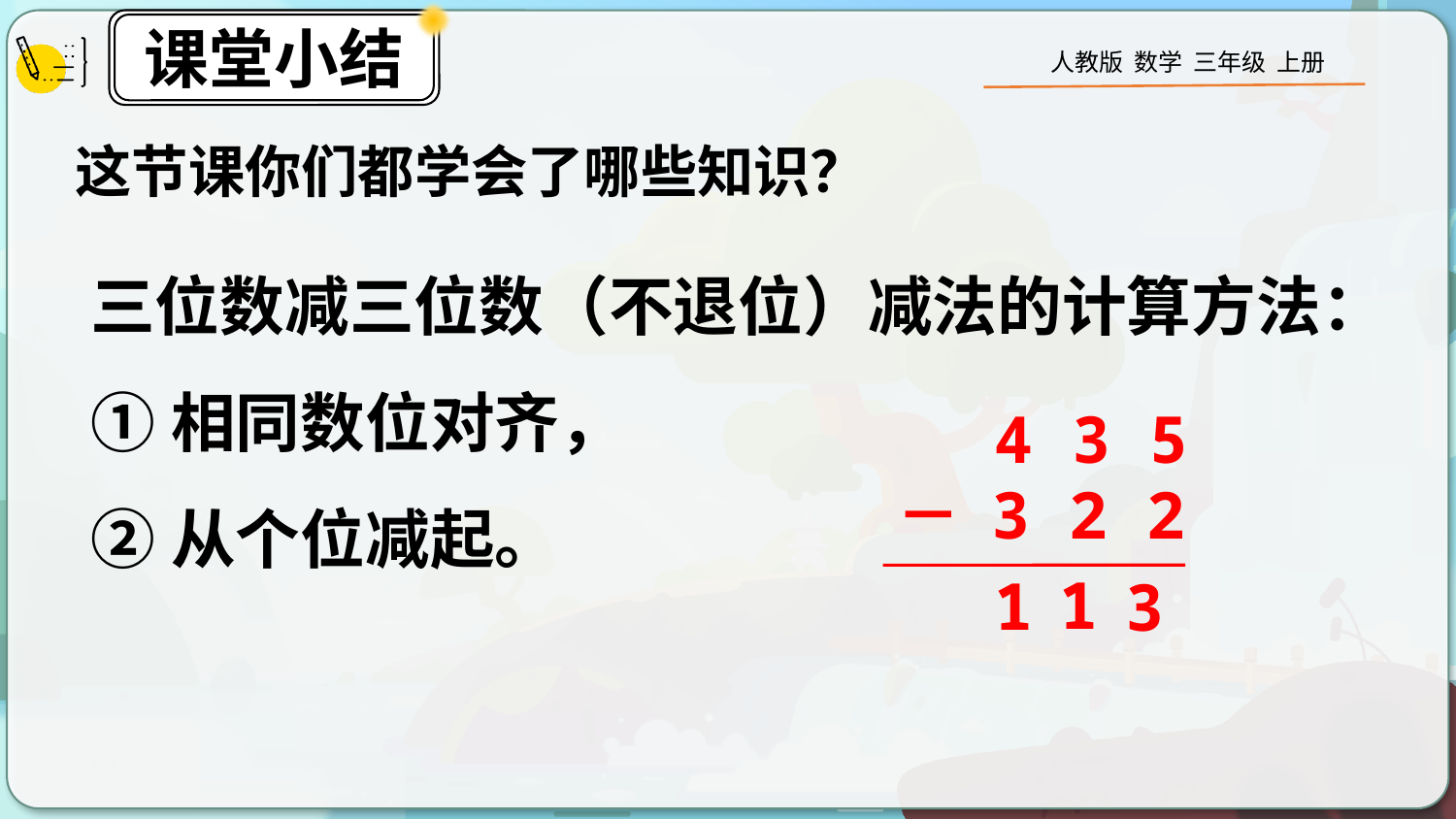

这节课你们都学会了哪些知识？
三位数减三位数（不退位）减法的计算方法：
①相同数位对齐，
②从个位减起。
4 3 5
－ 3 2 2
1
1
3